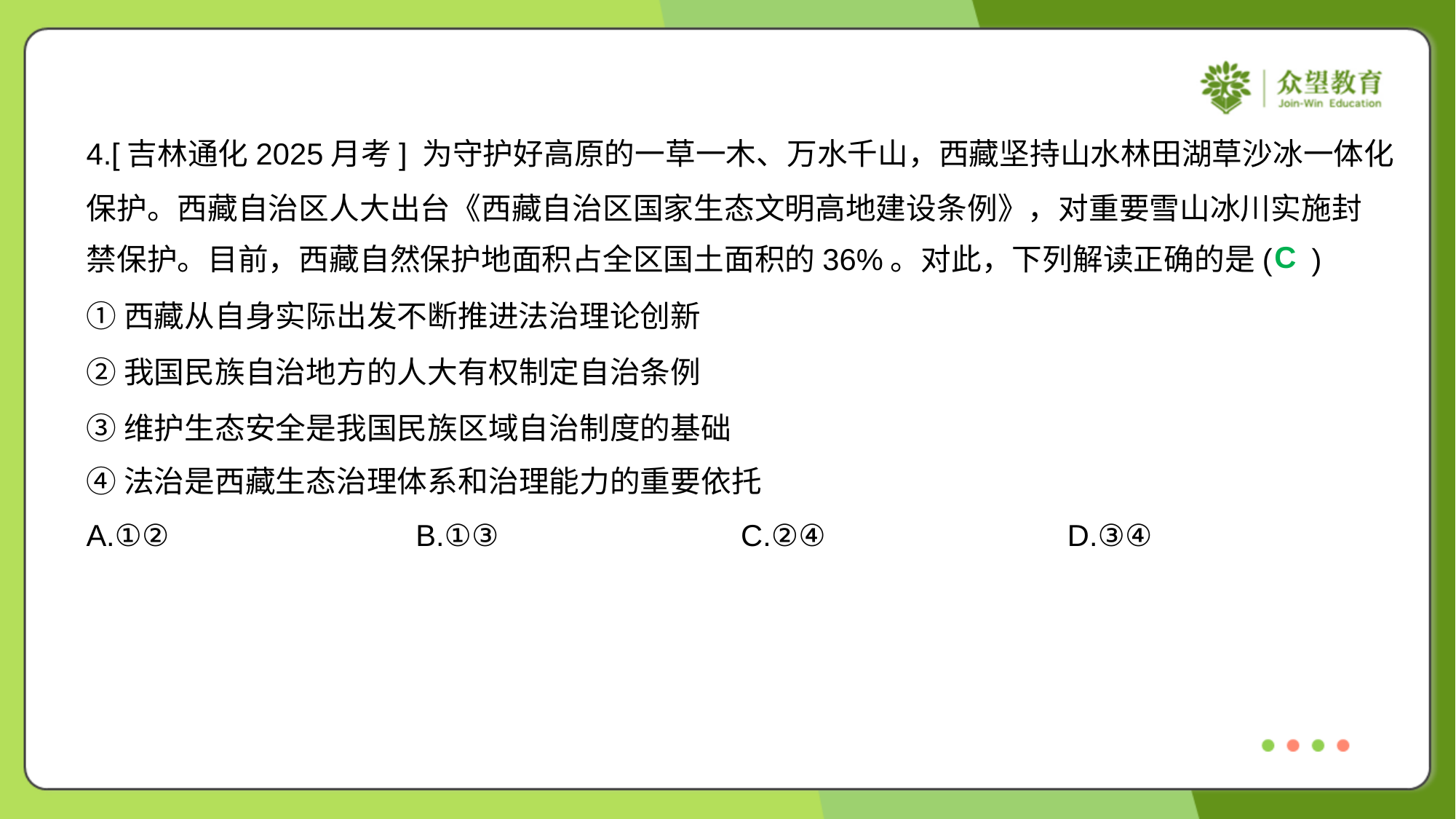

4.[吉林通化2025月考] 为守护好高原的一草一木、万水千山，西藏坚持山水林田湖草沙冰一体化
保护。西藏自治区人大出台《西藏自治区国家生态文明高地建设条例》，对重要雪山冰川实施封
禁保护。目前，西藏自然保护地面积占全区国土面积的36%。对此，下列解读正确的是(     )
C
①西藏从自身实际出发不断推进法治理论创新
②我国民族自治地方的人大有权制定自治条例
③维护生态安全是我国民族区域自治制度的基础
④法治是西藏生态治理体系和治理能力的重要依托
A.①②	B.①③	C.②④	D.③④